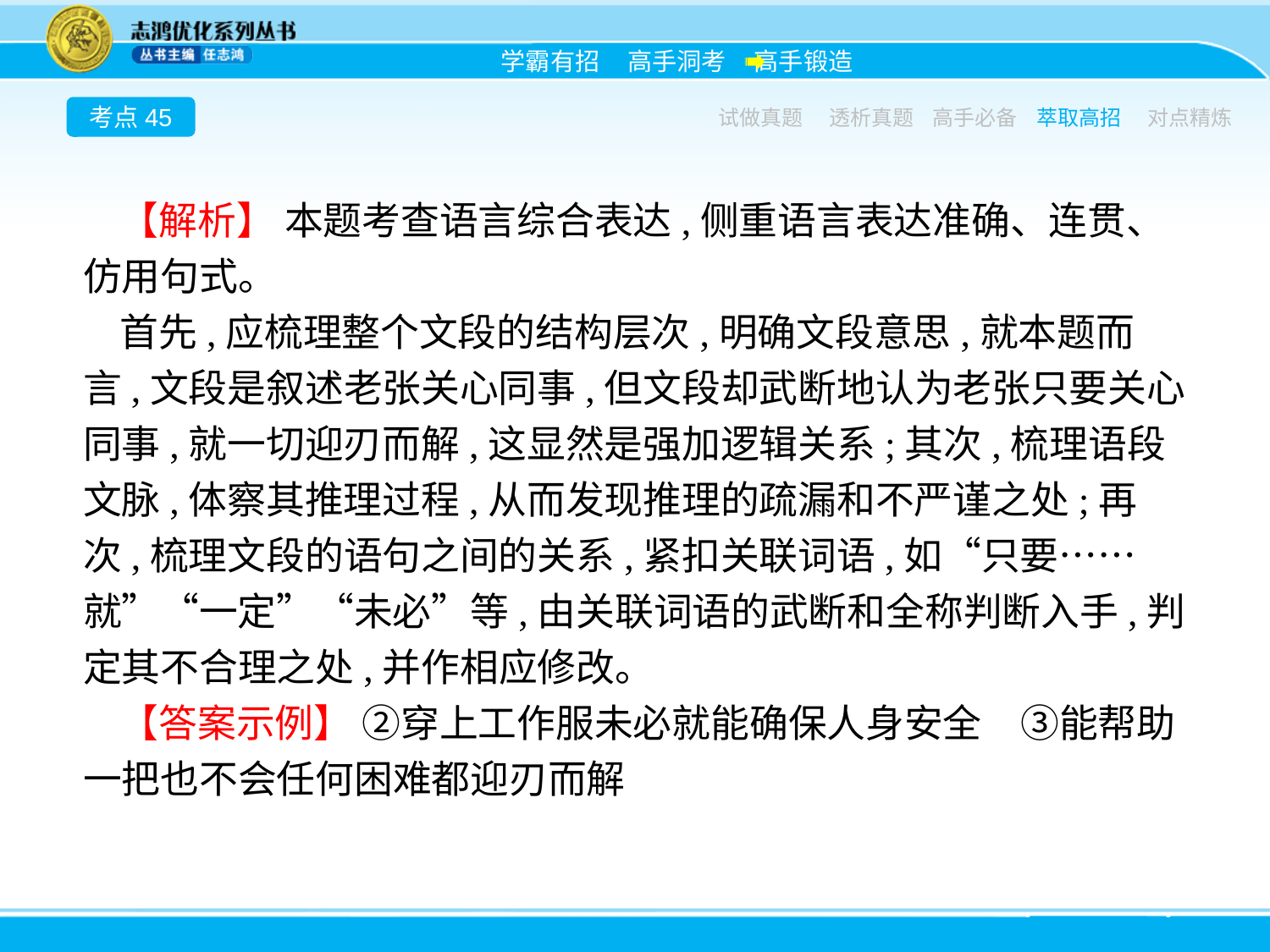

考点45
试做真题
透析真题
高手必备
萃取高招
对点精炼
【解析】 本题考查语言综合表达,侧重语言表达准确、连贯、仿用句式。
首先,应梳理整个文段的结构层次,明确文段意思,就本题而言,文段是叙述老张关心同事,但文段却武断地认为老张只要关心同事,就一切迎刃而解,这显然是强加逻辑关系;其次,梳理语段文脉,体察其推理过程,从而发现推理的疏漏和不严谨之处;再次,梳理文段的语句之间的关系,紧扣关联词语,如“只要……就”“一定”“未必”等,由关联词语的武断和全称判断入手,判定其不合理之处,并作相应修改。
【答案示例】 ②穿上工作服未必就能确保人身安全　③能帮助一把也不会任何困难都迎刃而解